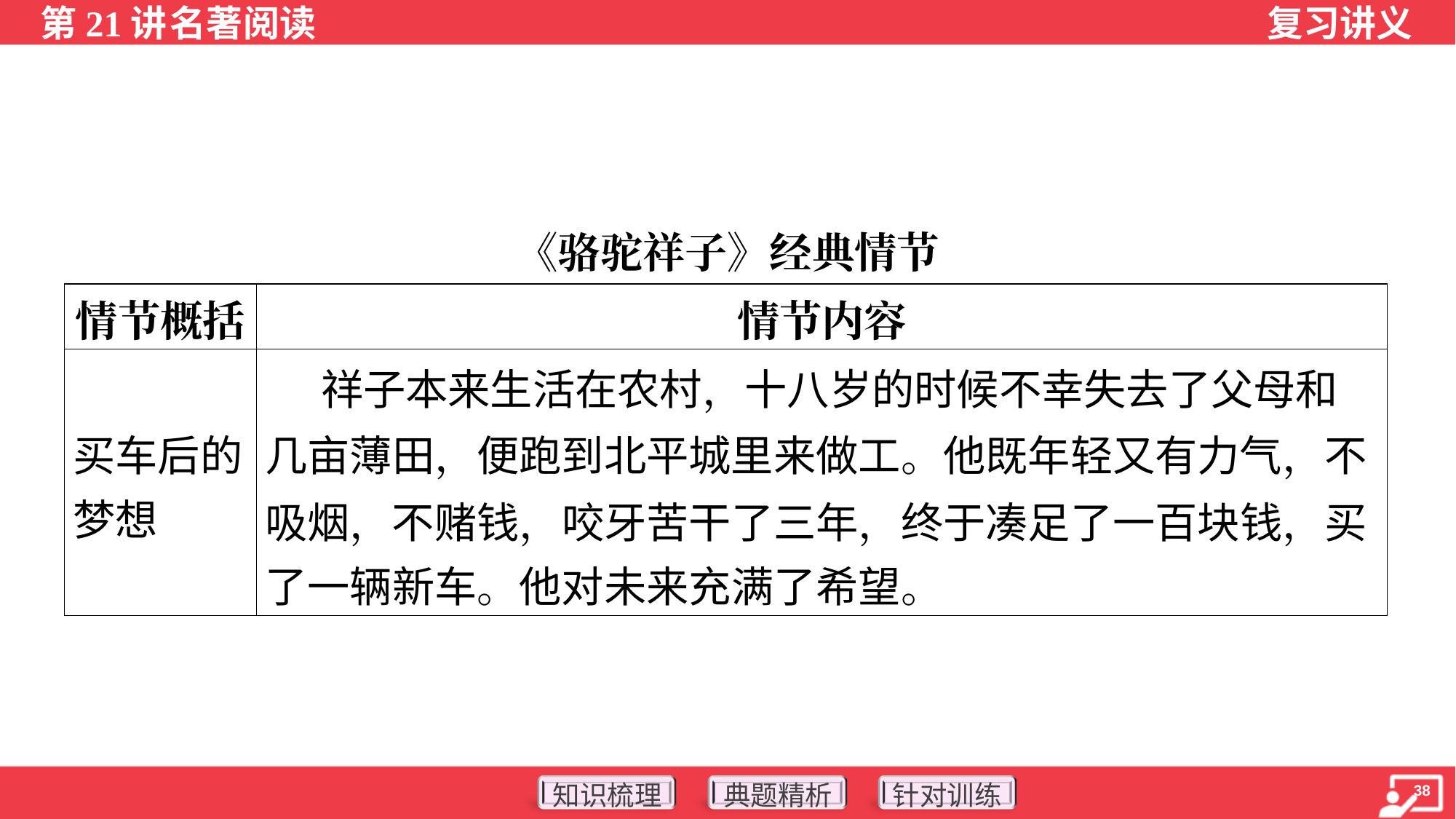

《骆驼祥子》经典情节
| 情节概括 | 情节内容 |
| --- | --- |
| 买车后的 梦想 | 祥子本来生活在农村，十八岁的时候不幸失去了父母和 几亩薄田，便跑到北平城里来做工。他既年轻又有力气，不 吸烟，不赌钱，咬牙苦干了三年，终于凑足了一百块钱，买 了一辆新车。他对未来充满了希望。 |